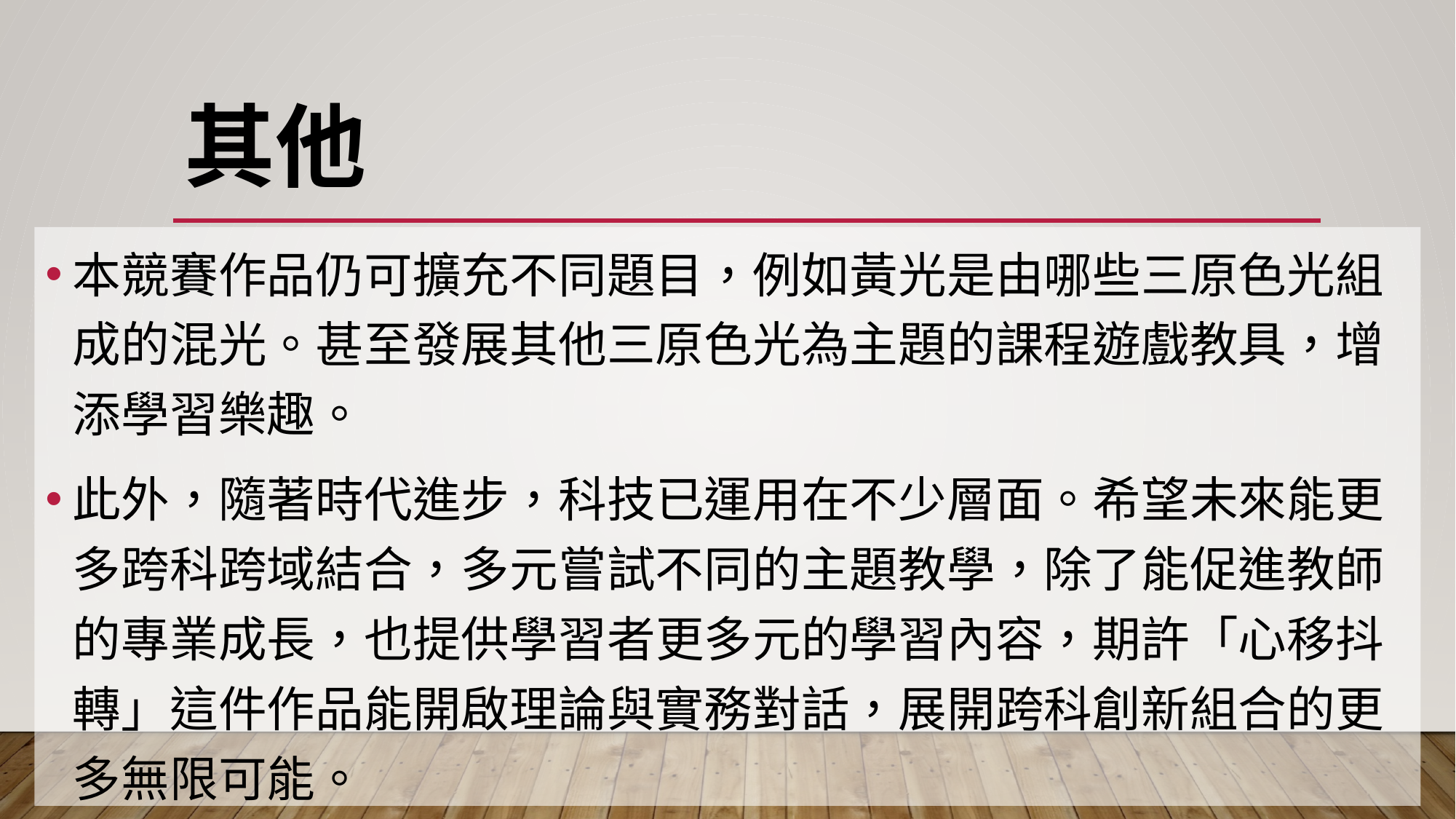

# 其他
本競賽作品仍可擴充不同題目，例如黃光是由哪些三原色光組成的混光。甚至發展其他三原色光為主題的課程遊戲教具，增添學習樂趣。
此外，隨著時代進步，科技已運用在不少層面。希望未來能更多跨科跨域結合，多元嘗試不同的主題教學，除了能促進教師的專業成長，也提供學習者更多元的學習內容，期許「心移抖轉」這件作品能開啟理論與實務對話，展開跨科創新組合的更多無限可能。